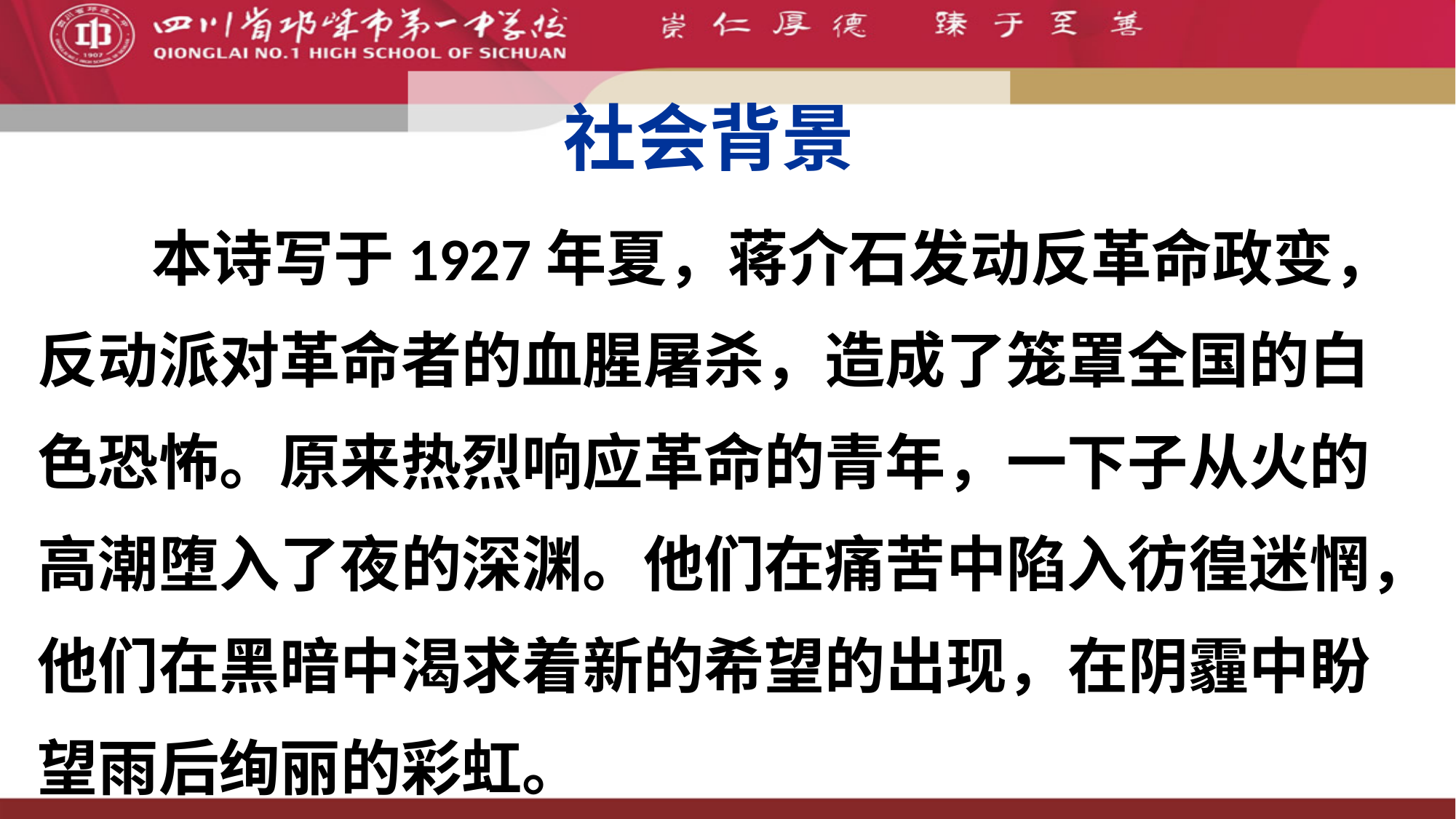

社会背景
#
本诗写于1927年夏，蒋介石发动反革命政变，反动派对革命者的血腥屠杀，造成了笼罩全国的白色恐怖。原来热烈响应革命的青年，一下子从火的高潮堕入了夜的深渊。他们在痛苦中陷入彷徨迷惘，他们在黑暗中渴求着新的希望的出现，在阴霾中盼望雨后绚丽的彩虹。